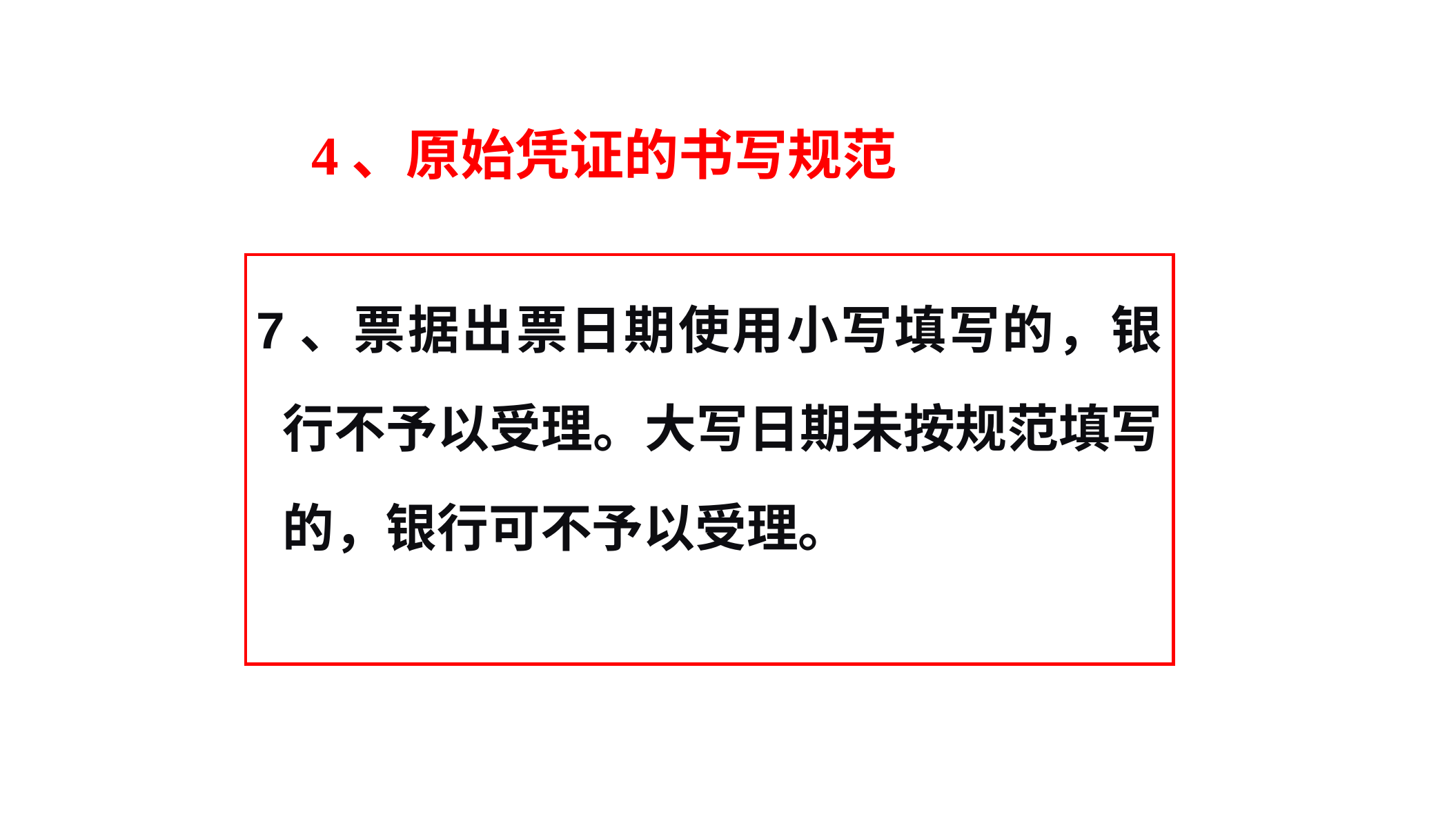

# 4、原始凭证的书写规范
7、票据出票日期使用小写填写的，银行不予以受理。大写日期未按规范填写的，银行可不予以受理。